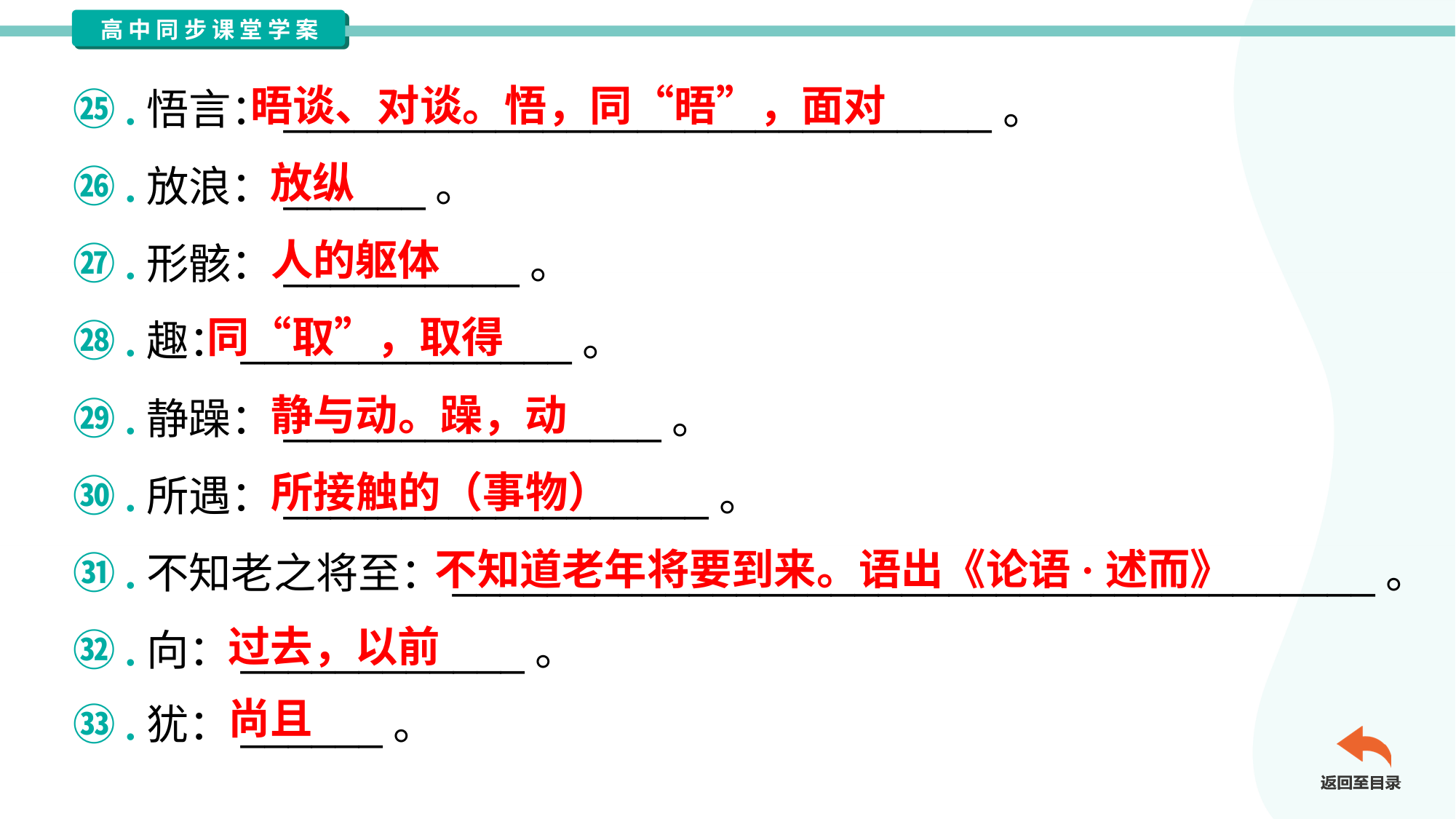

晤谈、对谈。悟，同“晤”，面对
㉕.悟言：______________________________。
㉖.放浪：______。
㉗.形骸：__________。
㉘.趣：______________。
㉙.静躁：________________。
㉚.所遇：__________________。
㉛.不知老之将至：_______________________________________。
㉜.向：____________。
㉝.犹：______。
放纵
人的躯体
同“取”，取得
静与动。躁，动
所接触的（事物）
不知道老年将要到来。语出《论语·述而》
过去，以前
尚且